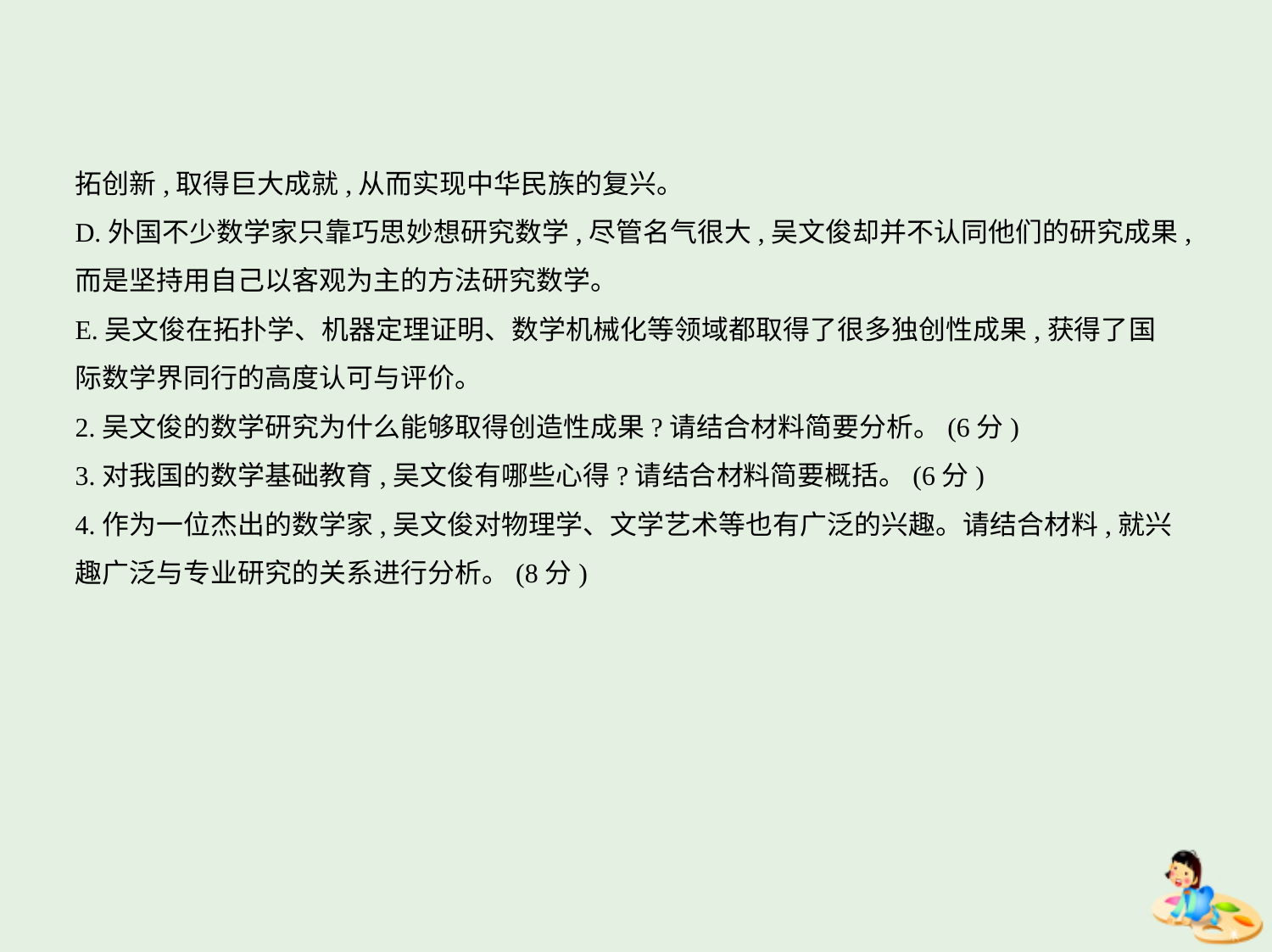

拓创新,取得巨大成就,从而实现中华民族的复兴。
D.外国不少数学家只靠巧思妙想研究数学,尽管名气很大,吴文俊却并不认同他们的研究成果,
而是坚持用自己以客观为主的方法研究数学。
E.吴文俊在拓扑学、机器定理证明、数学机械化等领域都取得了很多独创性成果,获得了国
际数学界同行的高度认可与评价。
2.吴文俊的数学研究为什么能够取得创造性成果?请结合材料简要分析。(6分)
3.对我国的数学基础教育,吴文俊有哪些心得?请结合材料简要概括。(6分)
4.作为一位杰出的数学家,吴文俊对物理学、文学艺术等也有广泛的兴趣。请结合材料,就兴
趣广泛与专业研究的关系进行分析。(8分)